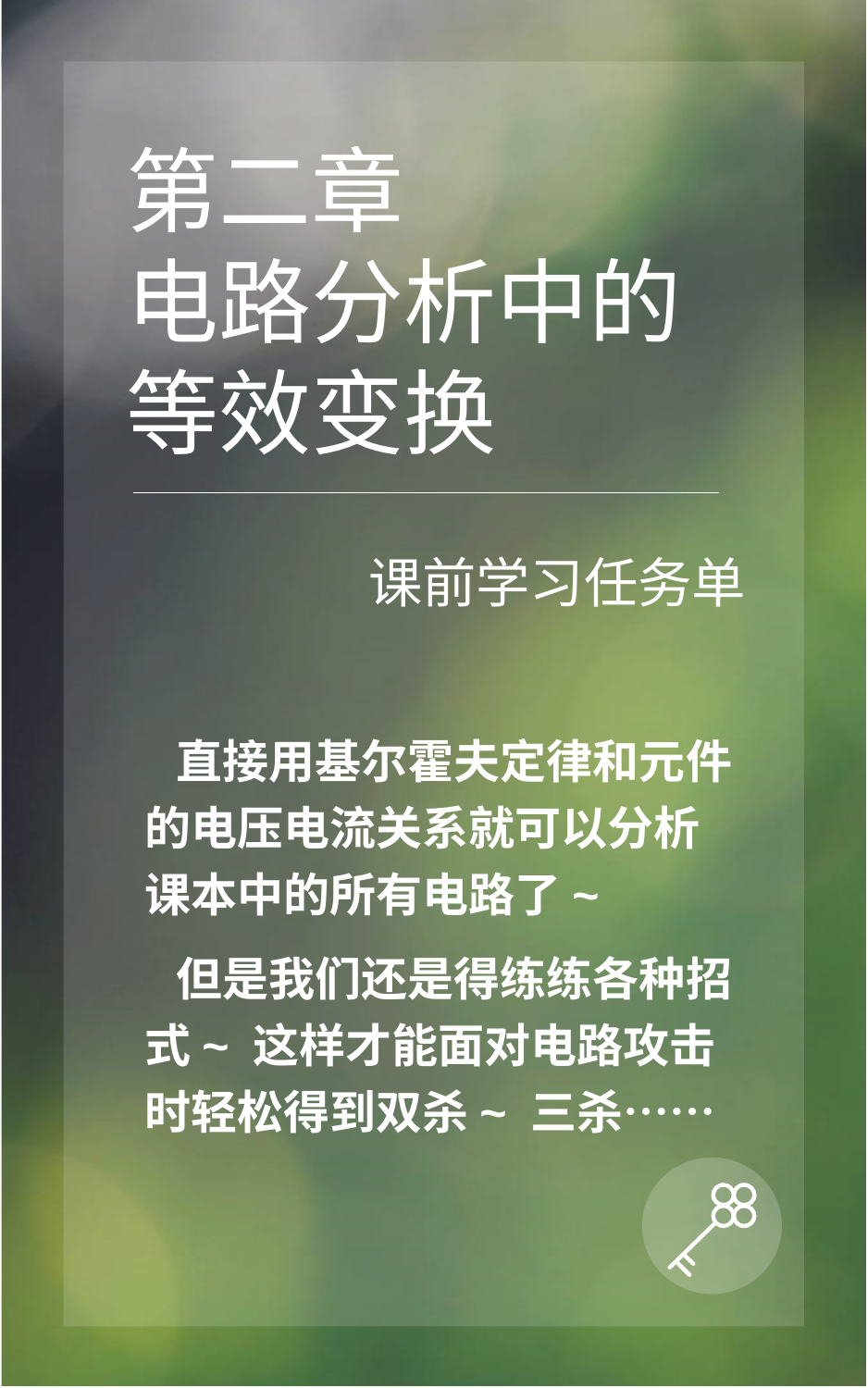

第二章
电路分析中的等效变换
课前学习任务单
  直接用基尔霍夫定律和元件的电压电流关系就可以分析课本中的所有电路了~
  但是我们还是得练练各种招式~ 这样才能面对电路攻击时轻松得到双杀~ 三杀……